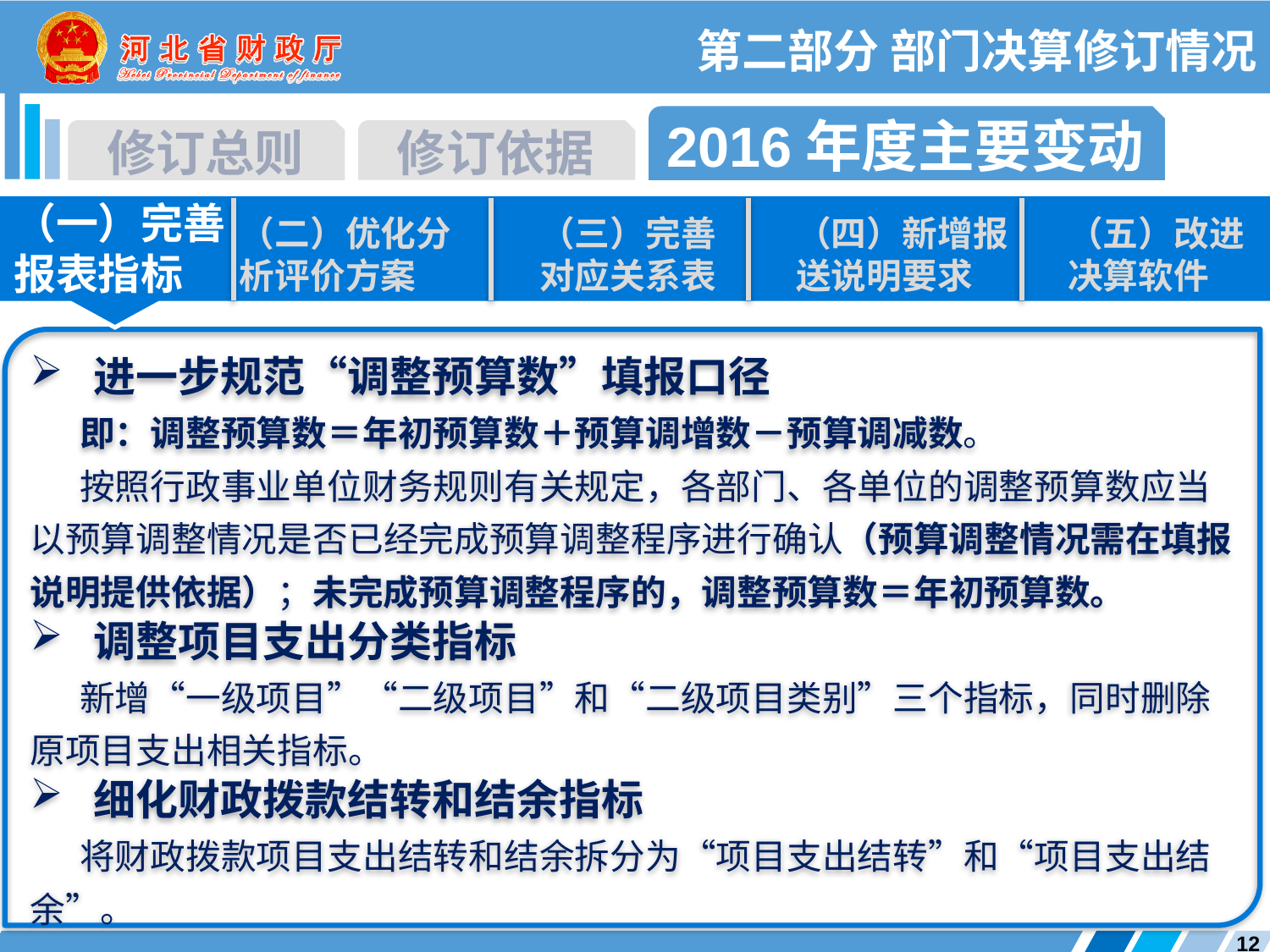

第二部分 部门决算修订情况
2016年度主要变动
修订总则
修订依据
（一）完善报表指标

（二）优化分析评价方案
（三）完善对应关系表
（四）新增报送说明要求
（五）改进决算软件

进一步规范“调整预算数”填报口径
即：调整预算数＝年初预算数＋预算调增数－预算调减数。
按照行政事业单位财务规则有关规定，各部门、各单位的调整预算数应当以预算调整情况是否已经完成预算调整程序进行确认（预算调整情况需在填报说明提供依据）；未完成预算调整程序的，调整预算数＝年初预算数。
调整项目支出分类指标
新增“一级项目”“二级项目”和“二级项目类别”三个指标，同时删除原项目支出相关指标。
细化财政拨款结转和结余指标
将财政拨款项目支出结转和结余拆分为“项目支出结转”和“项目支出结余”。
12